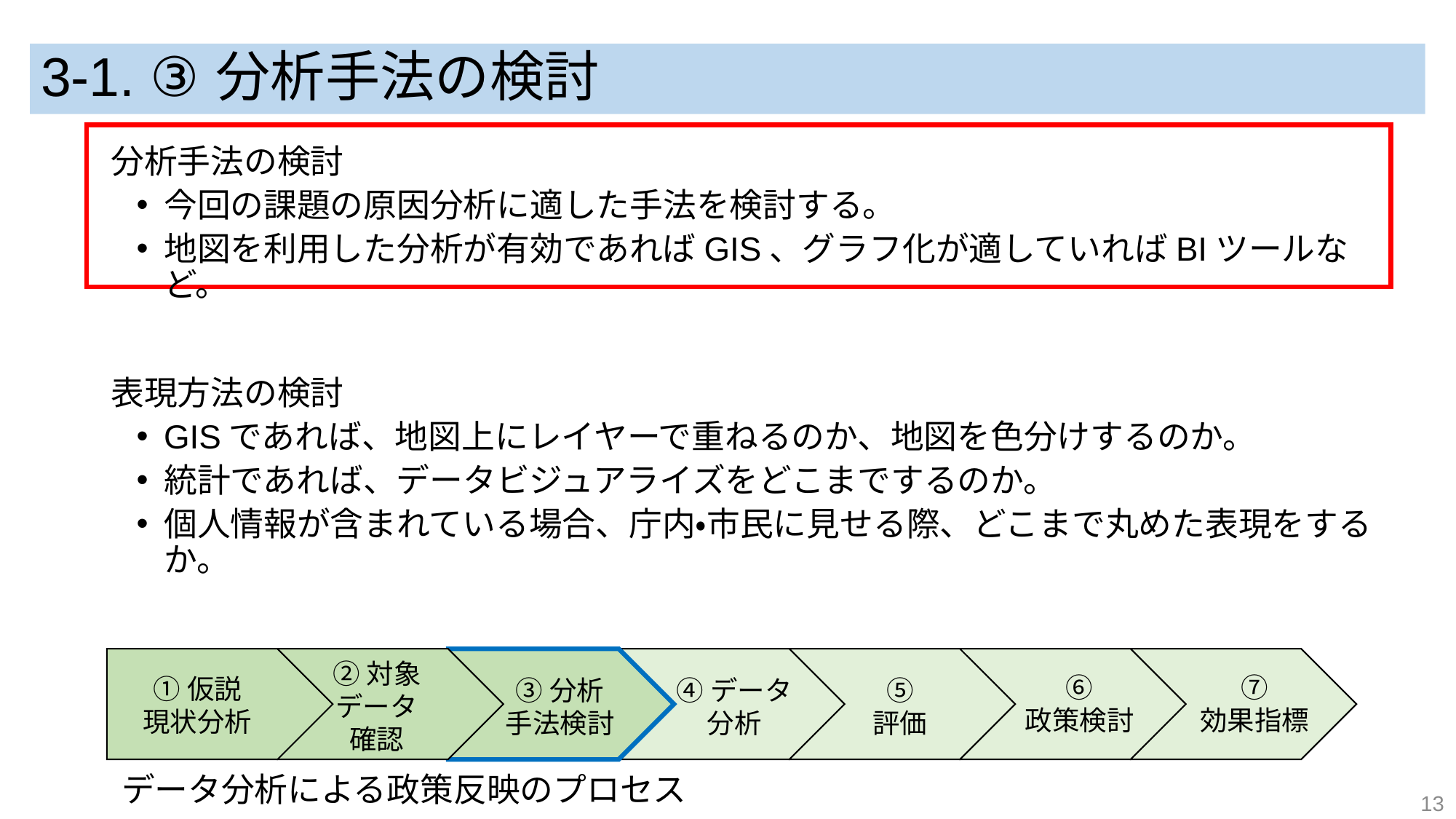

# 3-1. ③分析手法の検討

分析手法の検討
今回の課題の原因分析に適した手法を検討する。
地図を利用した分析が有効であればGIS、グラフ化が適していればBIツールなど。

表現方法の検討
GISであれば、地図上にレイヤーで重ねるのか、地図を色分けするのか。
統計であれば、データビジュアライズをどこまでするのか。
個人情報が含まれている場合、庁内・市民に見せる際、どこまで丸めた表現をするか。

②対象
データ
確認
⑦
効果指標
⑥
政策検討
①仮説
現状分析
⑤
評価
③分析
手法検討
④データ
分析
データ分析による政策反映のプロセス
13